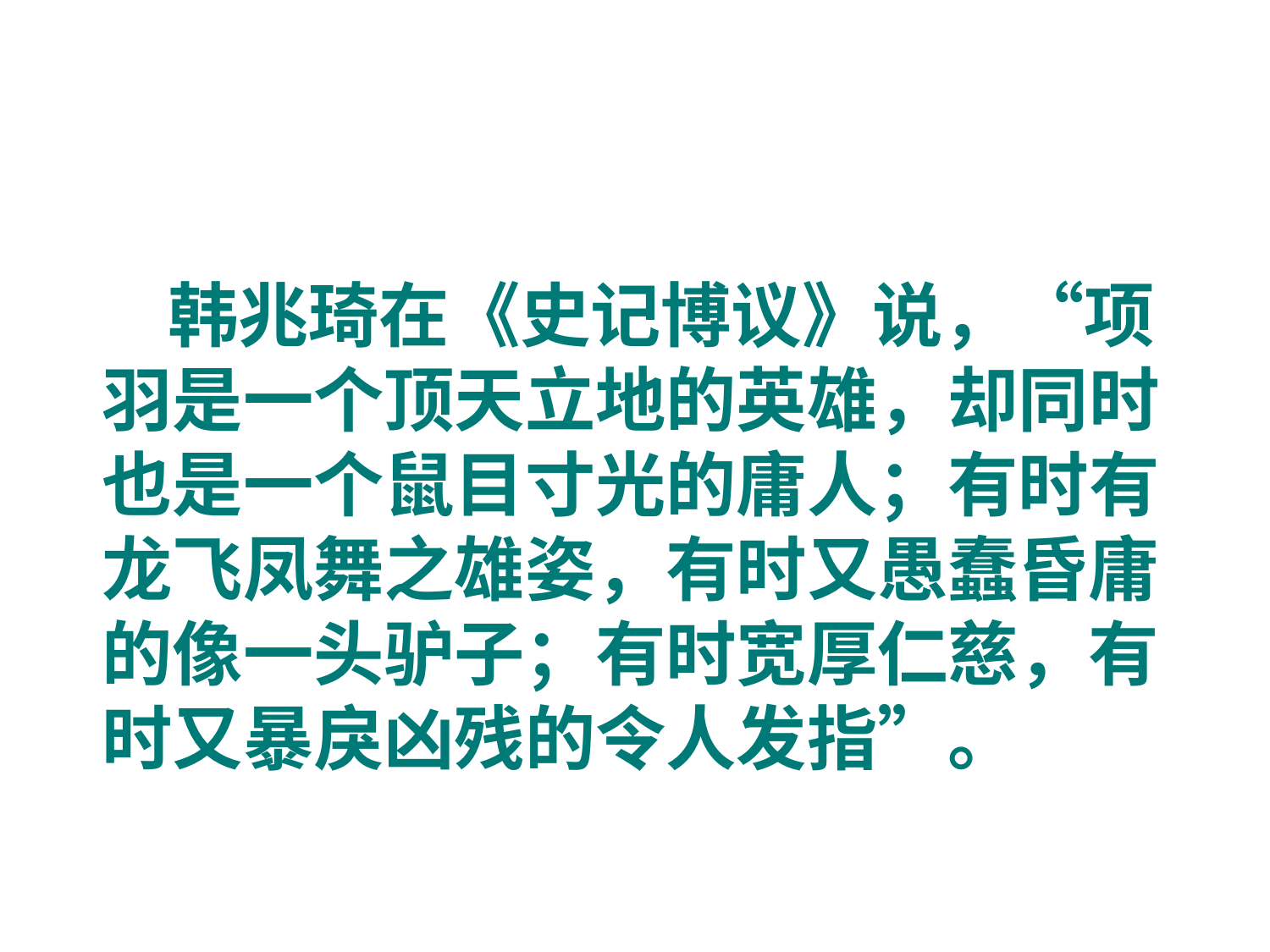

韩兆琦在《史记博议》说，“项羽是一个顶天立地的英雄，却同时也是一个鼠目寸光的庸人；有时有龙飞凤舞之雄姿，有时又愚蠢昏庸的像一头驴子；有时宽厚仁慈，有时又暴戾凶残的令人发指”。